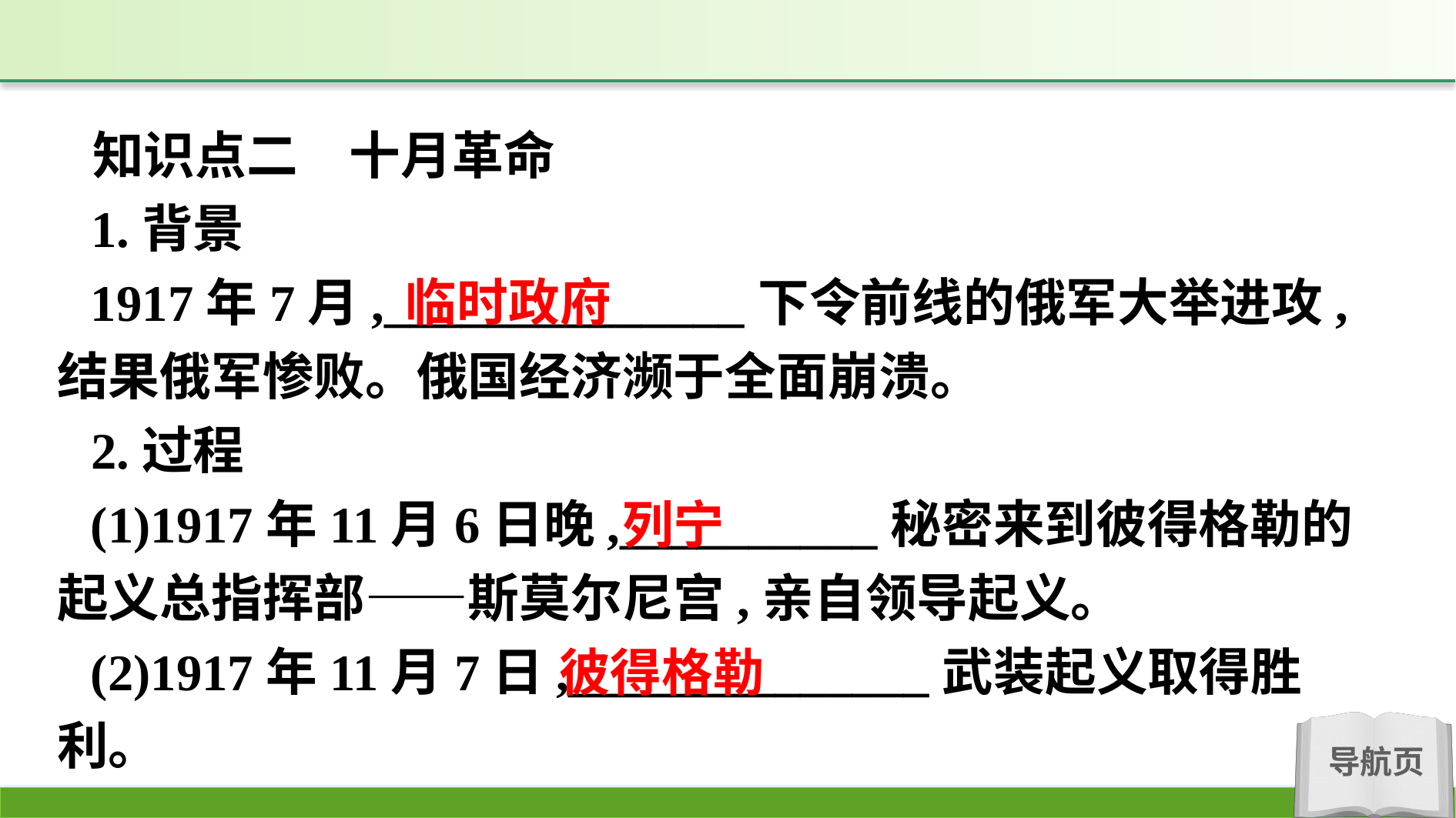

知识点二　十月革命
1.背景
1917年7月,______________下令前线的俄军大举进攻,结果俄军惨败。俄国经济濒于全面崩溃。
2.过程
(1)1917年11月6日晚,__________秘密来到彼得格勒的起义总指挥部——斯莫尔尼宫,亲自领导起义。
(2)1917年11月7日,______________武装起义取得胜利。
临时政府
列宁
彼得格勒